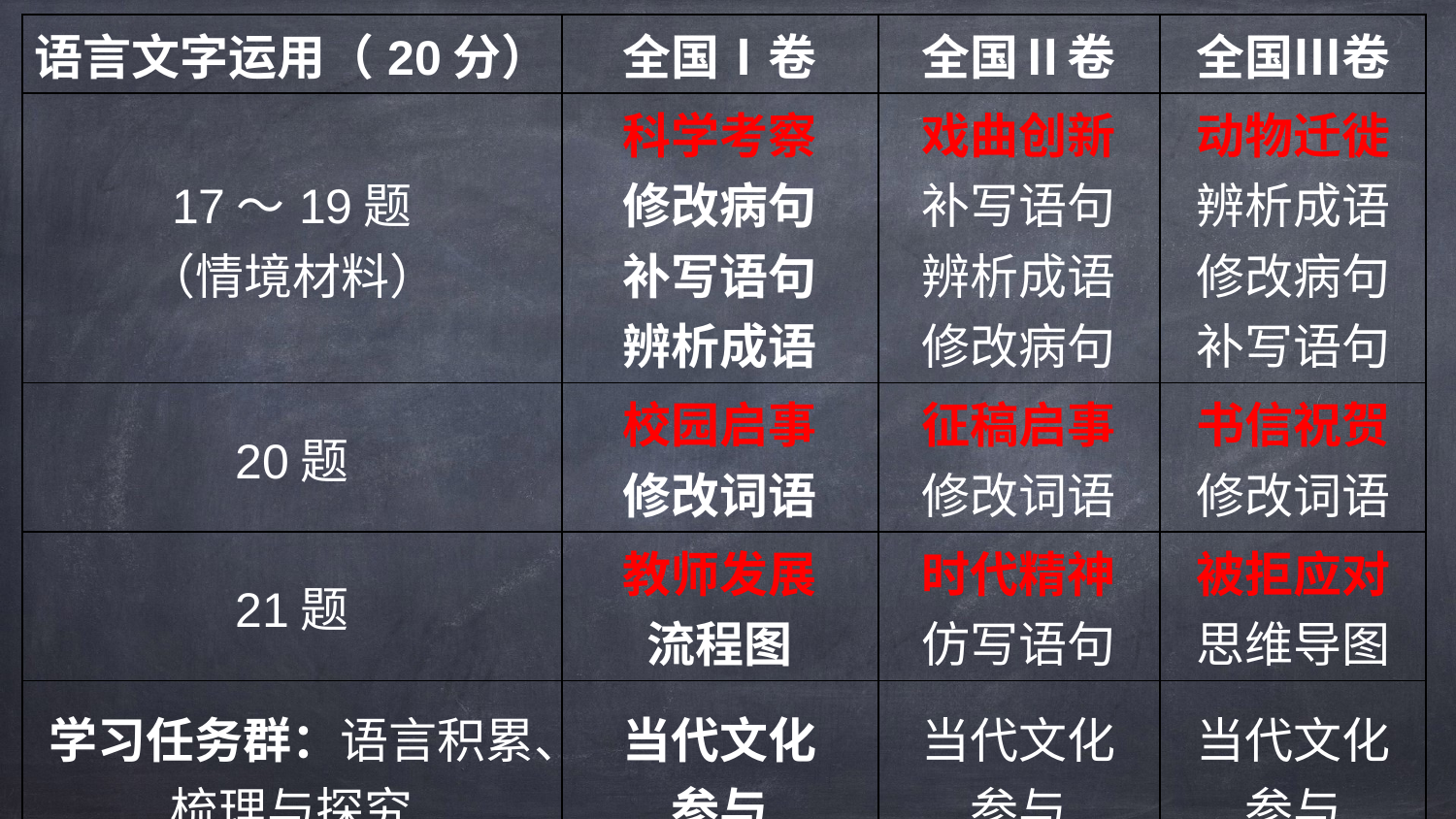

| 语言文字运用（20分） | 全国Ⅰ卷 | 全国Ⅱ卷 | 全国Ⅲ卷 |
| --- | --- | --- | --- |
| 17～19题 （情境材料） | 科学考察 修改病句 补写语句 辨析成语 | 戏曲创新 补写语句 辨析成语 修改病句 | 动物迁徙 辨析成语 修改病句 补写语句 |
| 20题 | 校园启事 修改词语 | 征稿启事 修改词语 | 书信祝贺 修改词语 |
| 21题 | 教师发展 流程图 | 时代精神 仿写语句 | 被拒应对 思维导图 |
| 学习任务群：语言积累、梳理与探究 | 当代文化 参与 | 当代文化 参与 | 当代文化 参与 |